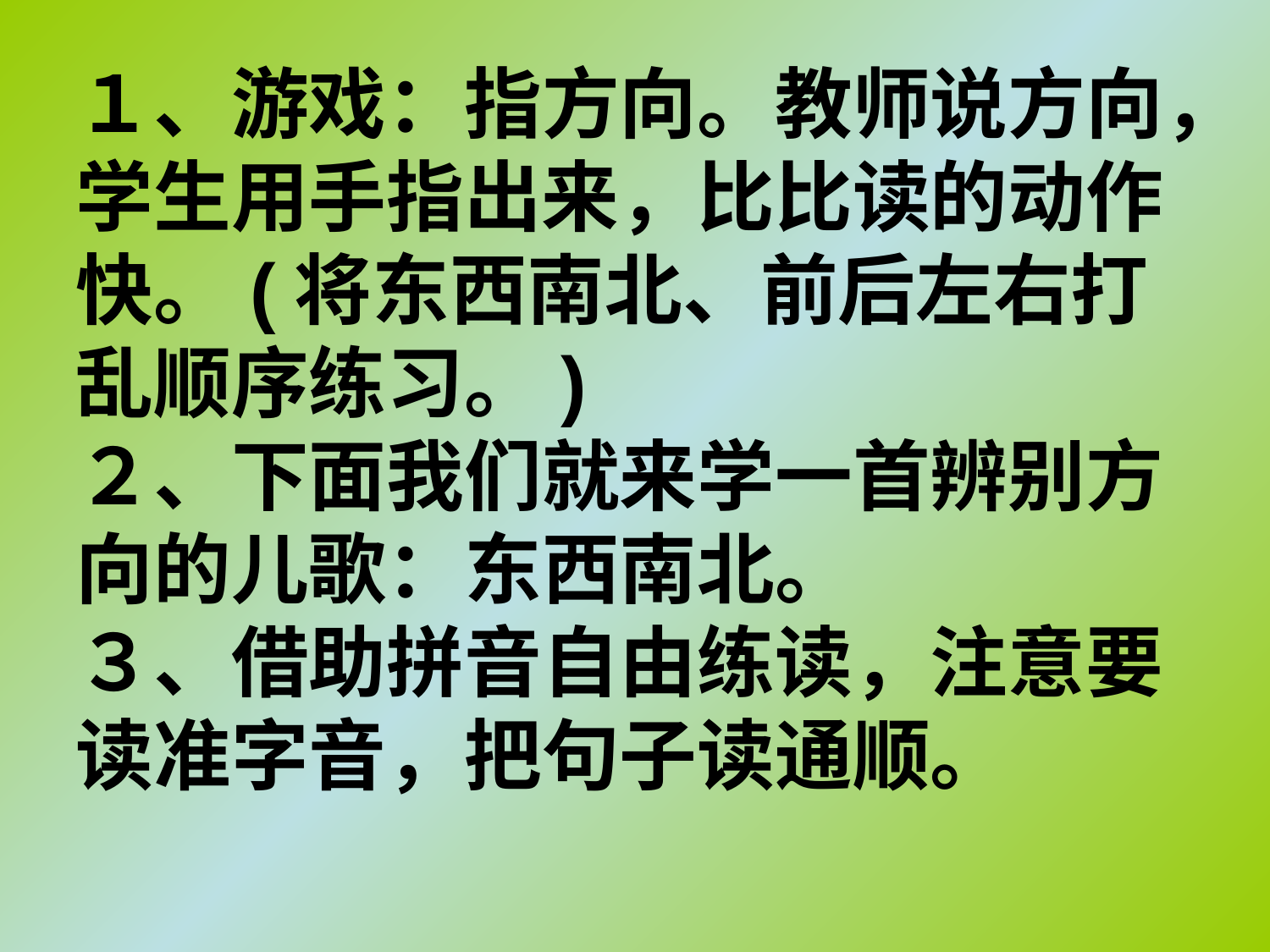

# １、游戏：指方向。教师说方向，学生用手指出来，比比读的动作快。(将东西南北、前后左右打乱顺序练习。) ２、下面我们就来学一首辨别方向的儿歌：东西南北。 ３、借助拼音自由练读，注意要读准字音，把句子读通顺。